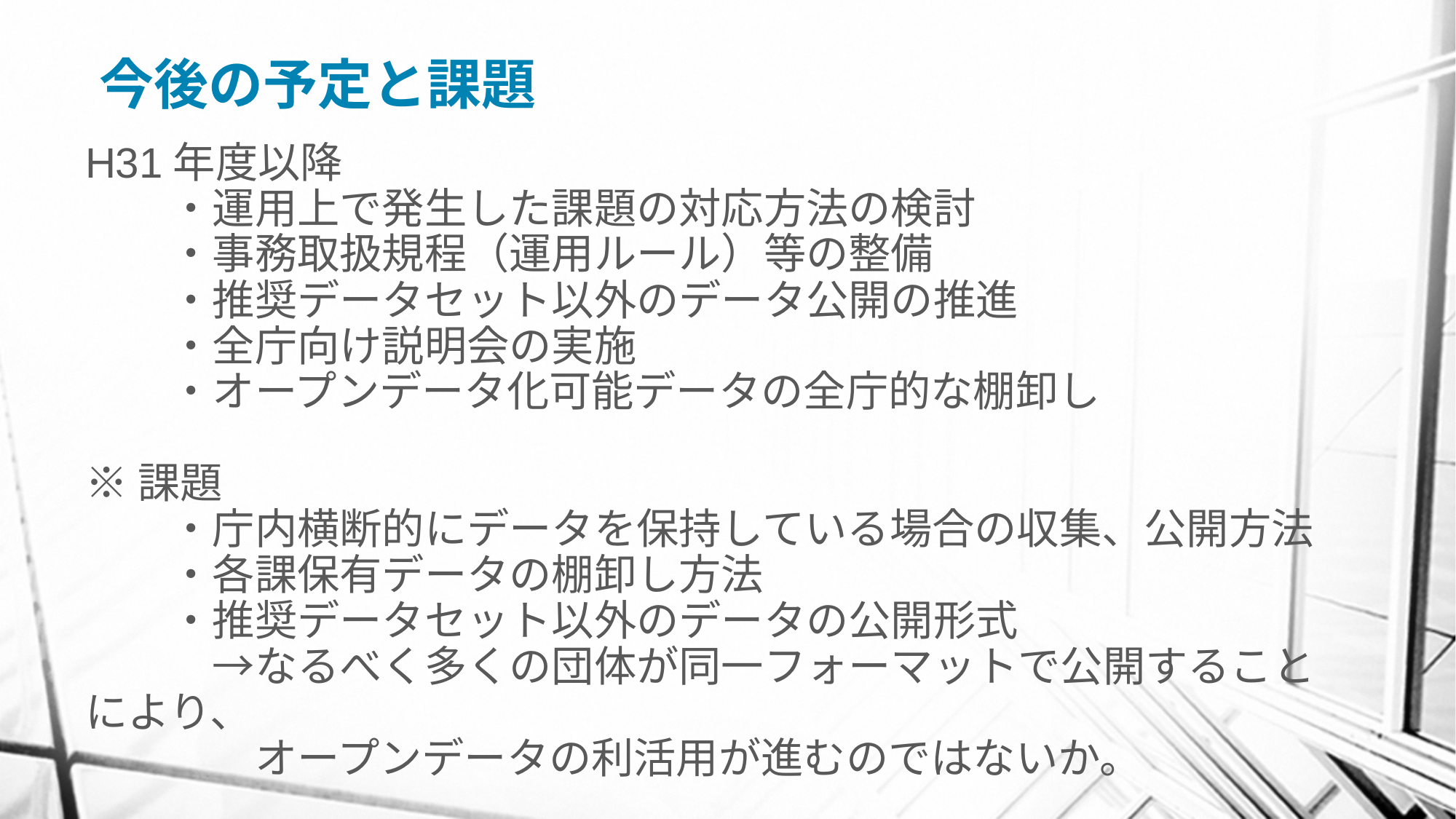

# 今後の予定と課題
H31年度以降
　　・運用上で発生した課題の対応方法の検討
　　・事務取扱規程（運用ルール）等の整備
　　・推奨データセット以外のデータ公開の推進
　　・全庁向け説明会の実施
　　・オープンデータ化可能データの全庁的な棚卸し

※課題
　　・庁内横断的にデータを保持している場合の収集、公開方法
　　・各課保有データの棚卸し方法
　　・推奨データセット以外のデータの公開形式
　　　→なるべく多くの団体が同一フォーマットで公開することにより、
　　　　オープンデータの利活用が進むのではないか。